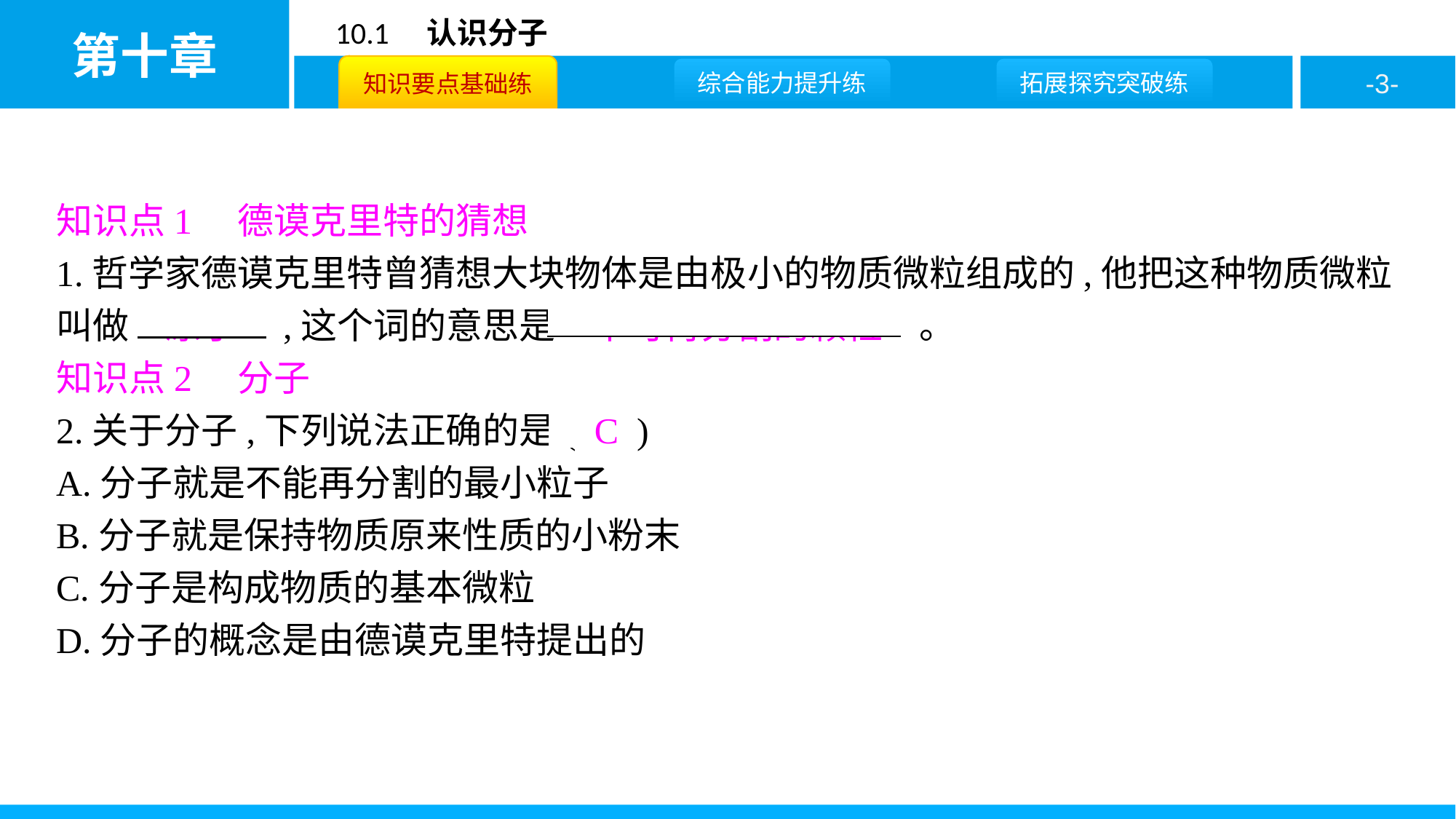

知识点1　德谟克里特的猜想
1.哲学家德谟克里特曾猜想大块物体是由极小的物质微粒组成的,他把这种物质微粒叫做　原子　,这个词的意思是　不可再分割的颗粒　。
知识点2　分子
2.关于分子,下列说法正确的是(  C  )
A.分子就是不能再分割的最小粒子
B.分子就是保持物质原来性质的小粉末
C.分子是构成物质的基本微粒
D.分子的概念是由德谟克里特提出的